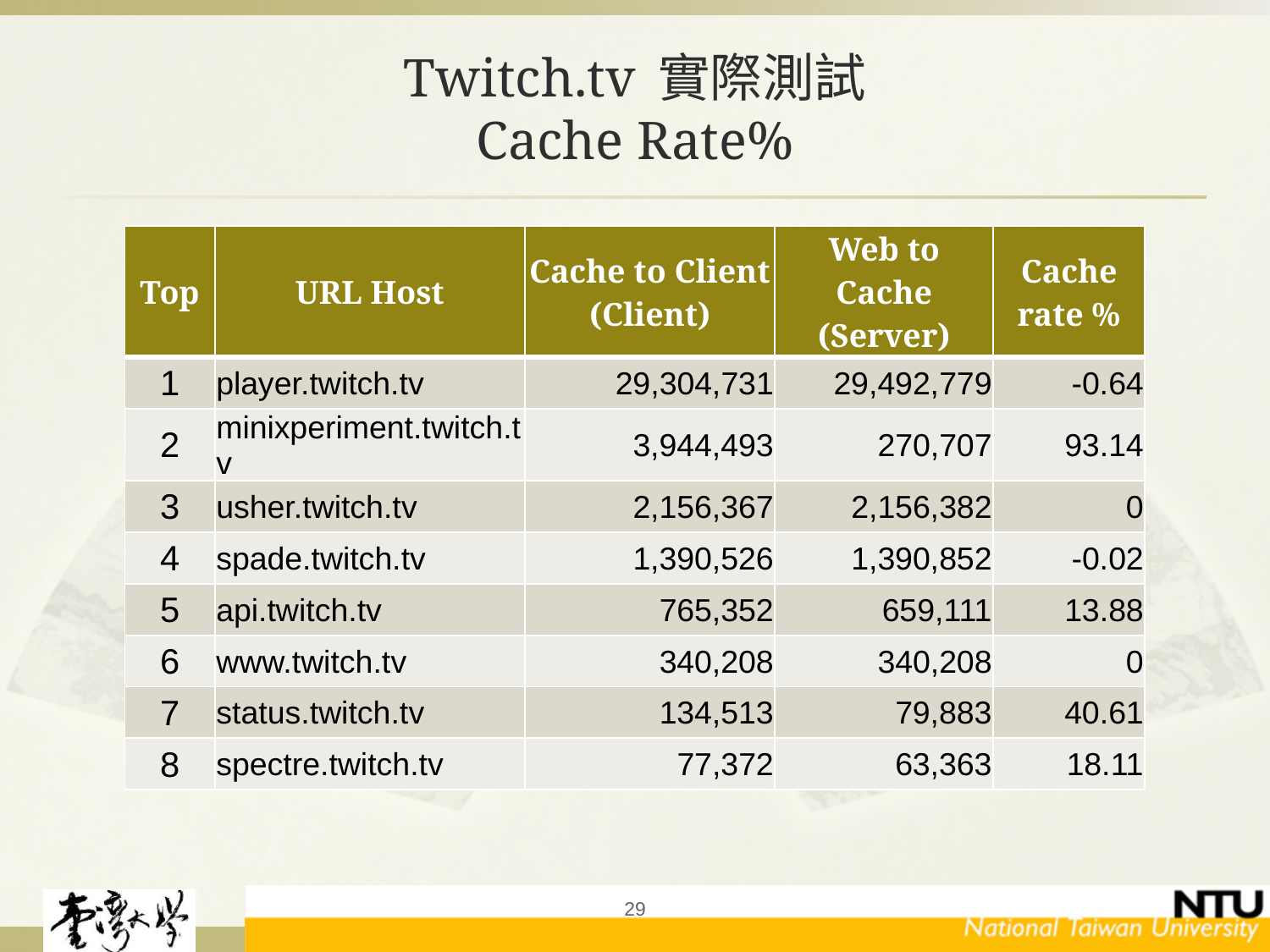

# Twitch.tv 實際測試 Cache Rate%

| Top | URL Host | Cache to Client (Client) | Web to Cache (Server) | Cache rate % |
| --- | --- | --- | --- | --- |
| 1 | player.twitch.tv | 29,304,731 | 29,492,779 | -0.64 |
| 2 | minixperiment.twitch.tv | 3,944,493 | 270,707 | 93.14 |
| 3 | usher.twitch.tv | 2,156,367 | 2,156,382 | 0 |
| 4 | spade.twitch.tv | 1,390,526 | 1,390,852 | -0.02 |
| 5 | api.twitch.tv | 765,352 | 659,111 | 13.88 |
| 6 | www.twitch.tv | 340,208 | 340,208 | 0 |
| 7 | status.twitch.tv | 134,513 | 79,883 | 40.61 |
| 8 | spectre.twitch.tv | 77,372 | 63,363 | 18.11 |
29